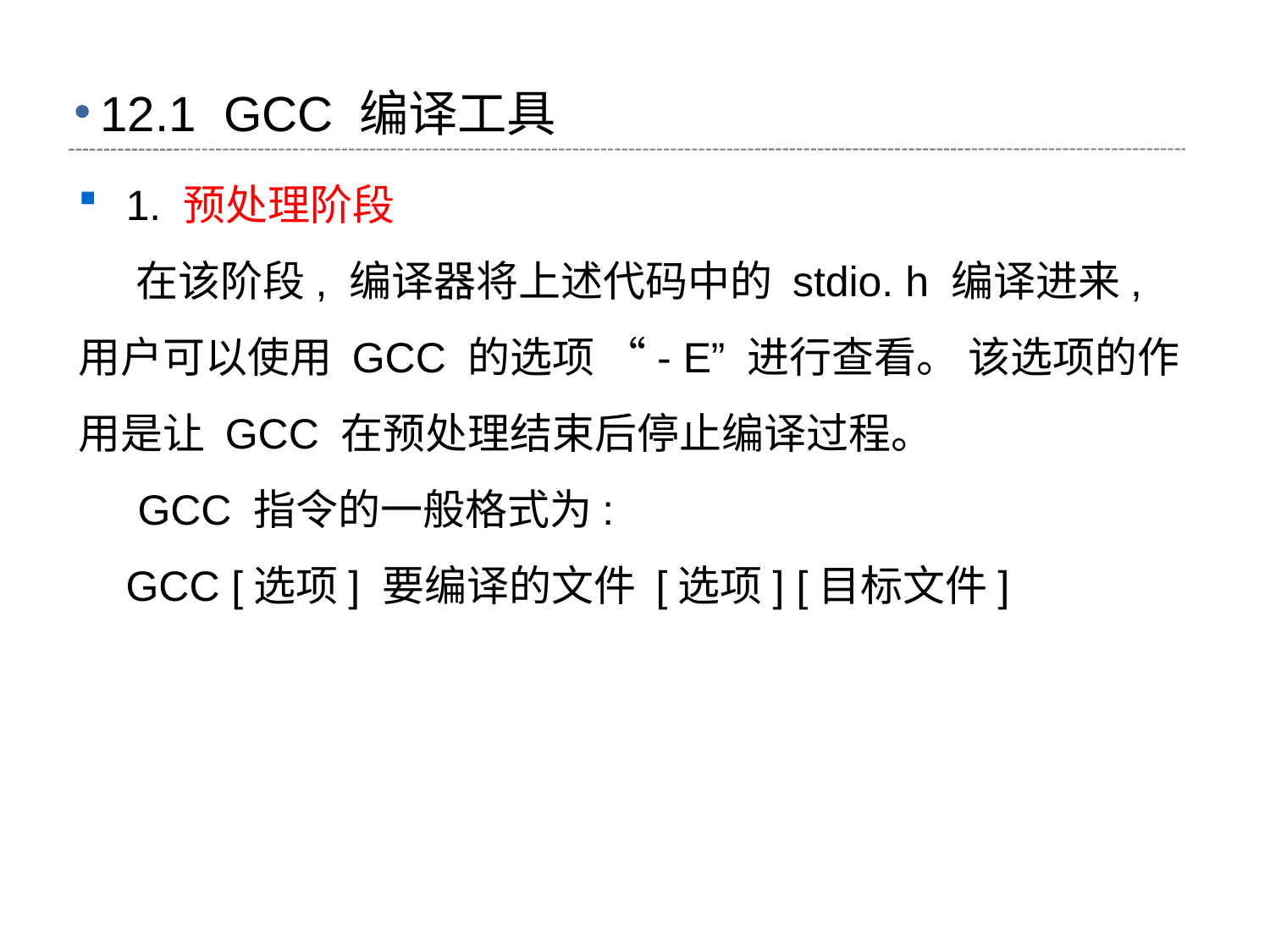

# 12.1  GCC 编译工具
1. 预处理阶段
     在该阶段, 编译器将上述代码中的 stdio. h 编译进来, 用户可以使用 GCC 的选项 “- E” 进行查看。 该选项的作用是让 GCC 在预处理结束后停止编译过程。
     GCC 指令的一般格式为:
    GCC [选项] 要编译的文件 [选项] [目标文件]